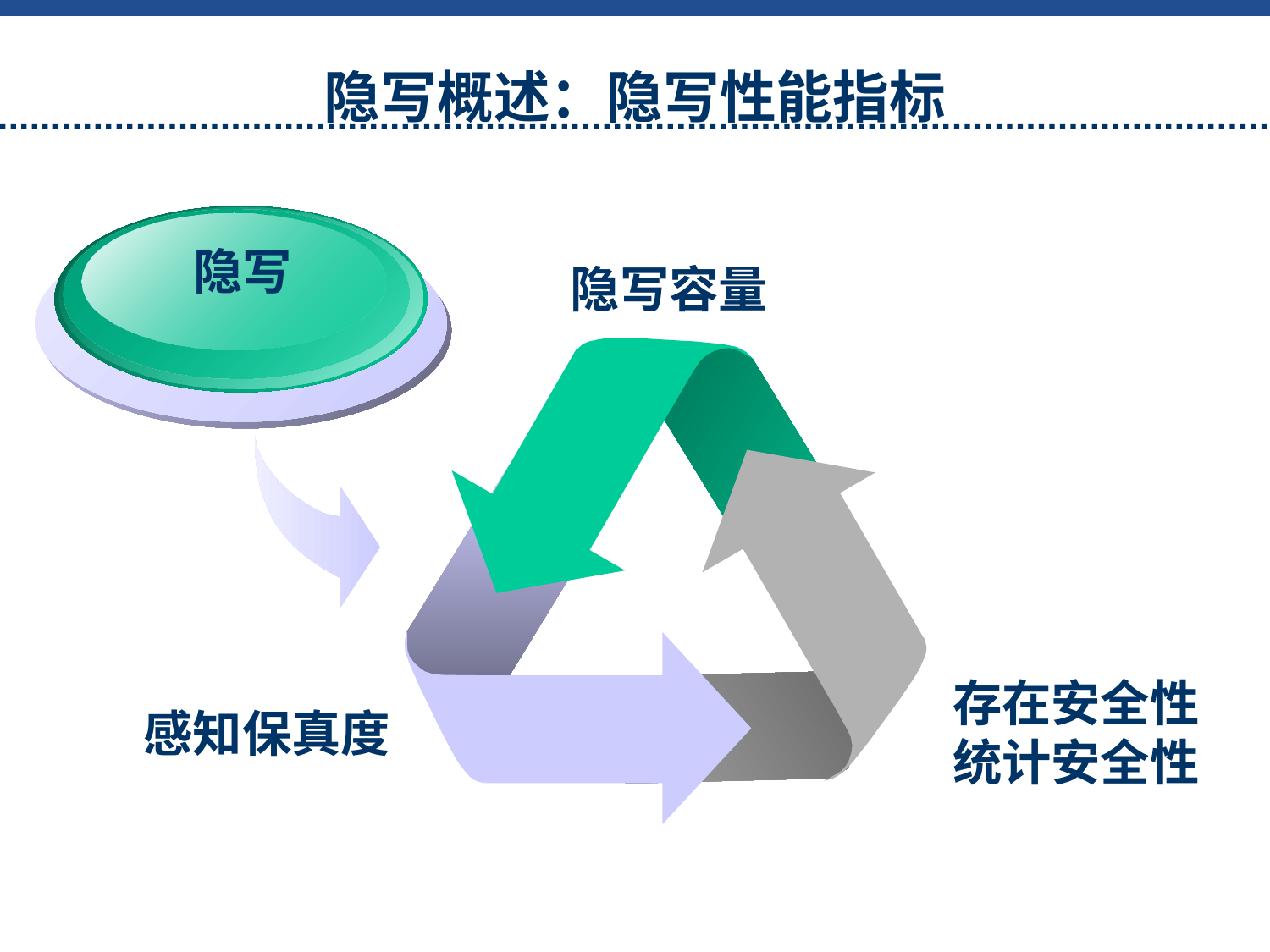

# 隐写概述：隐写性能指标

隐写
隐写容量

存在安全性
统计安全性
感知保真度